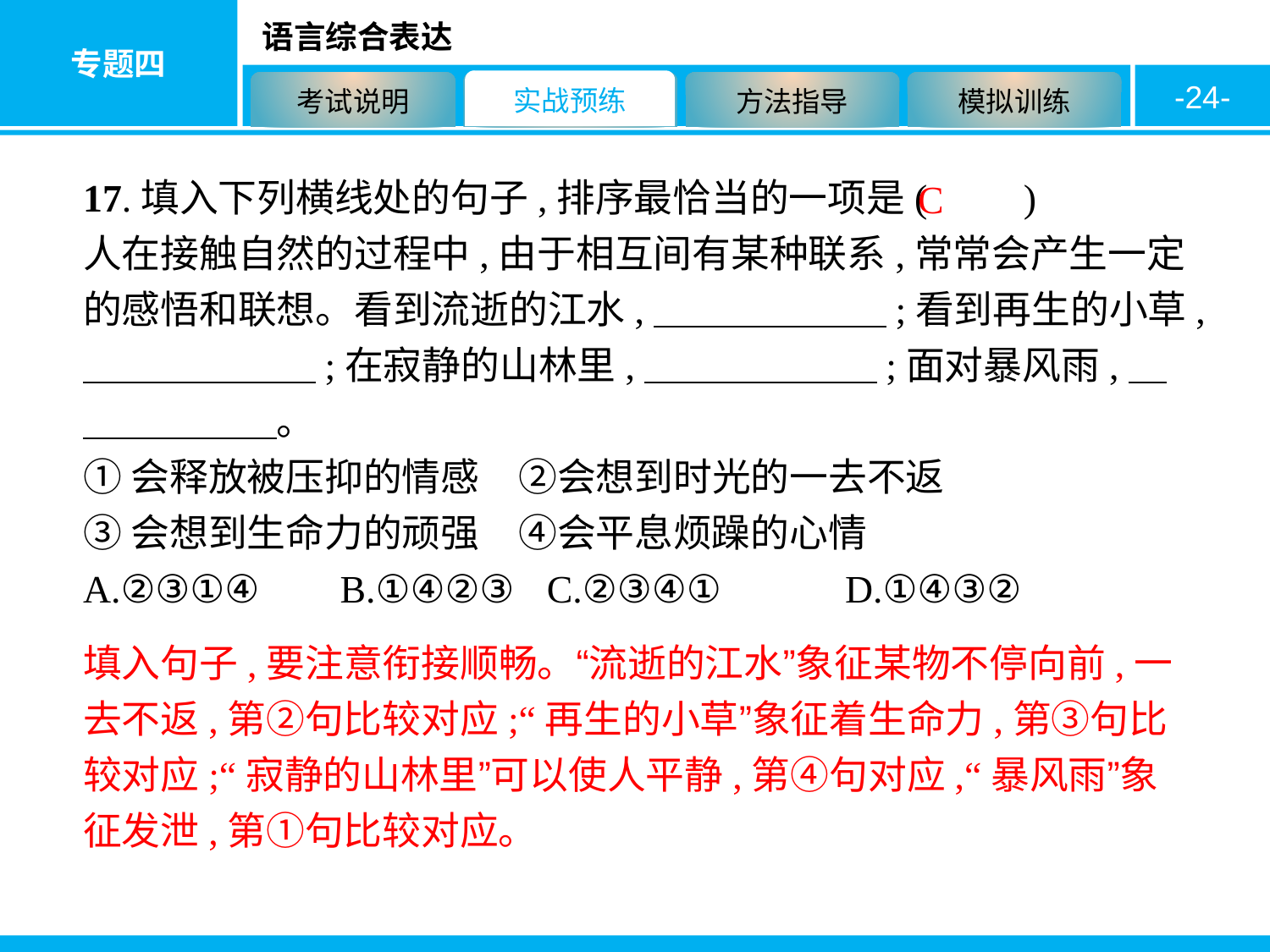

-24-
17.填入下列横线处的句子,排序最恰当的一项是(　　)
人在接触自然的过程中,由于相互间有某种联系,常常会产生一定的感悟和联想。看到流逝的江水,　　　　　　;看到再生的小草,　　　　　　;在寂静的山林里,　　　　　　;面对暴风雨,　　　　　　。
①会释放被压抑的情感　②会想到时光的一去不返
③会想到生命力的顽强　④会平息烦躁的心情
A.②③①④　	B.①④②③   C.②③④①	D.①④③②
C
填入句子,要注意衔接顺畅。“流逝的江水”象征某物不停向前,一去不返,第②句比较对应;“再生的小草”象征着生命力,第③句比较对应;“寂静的山林里”可以使人平静,第④句对应,“暴风雨”象征发泄,第①句比较对应。